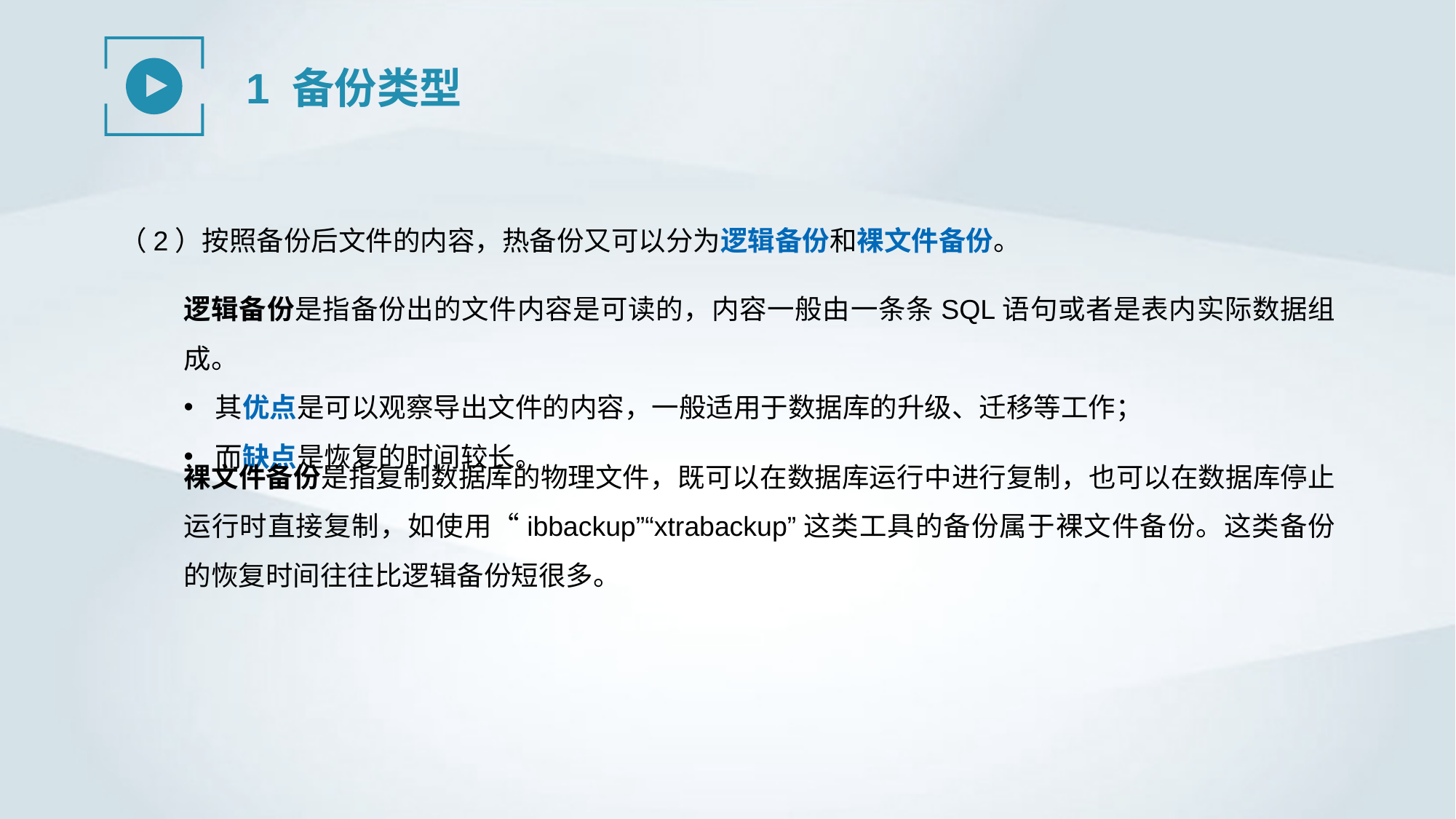

1 备份类型
（2）按照备份后文件的内容，热备份又可以分为逻辑备份和裸文件备份。
逻辑备份是指备份出的文件内容是可读的，内容一般由一条条SQL语句或者是表内实际数据组成。
其优点是可以观察导出文件的内容，一般适用于数据库的升级、迁移等工作；
而缺点是恢复的时间较长。
裸文件备份是指复制数据库的物理文件，既可以在数据库运行中进行复制，也可以在数据库停止运行时直接复制，如使用“ibbackup”“xtrabackup”这类工具的备份属于裸文件备份。这类备份的恢复时间往往比逻辑备份短很多。